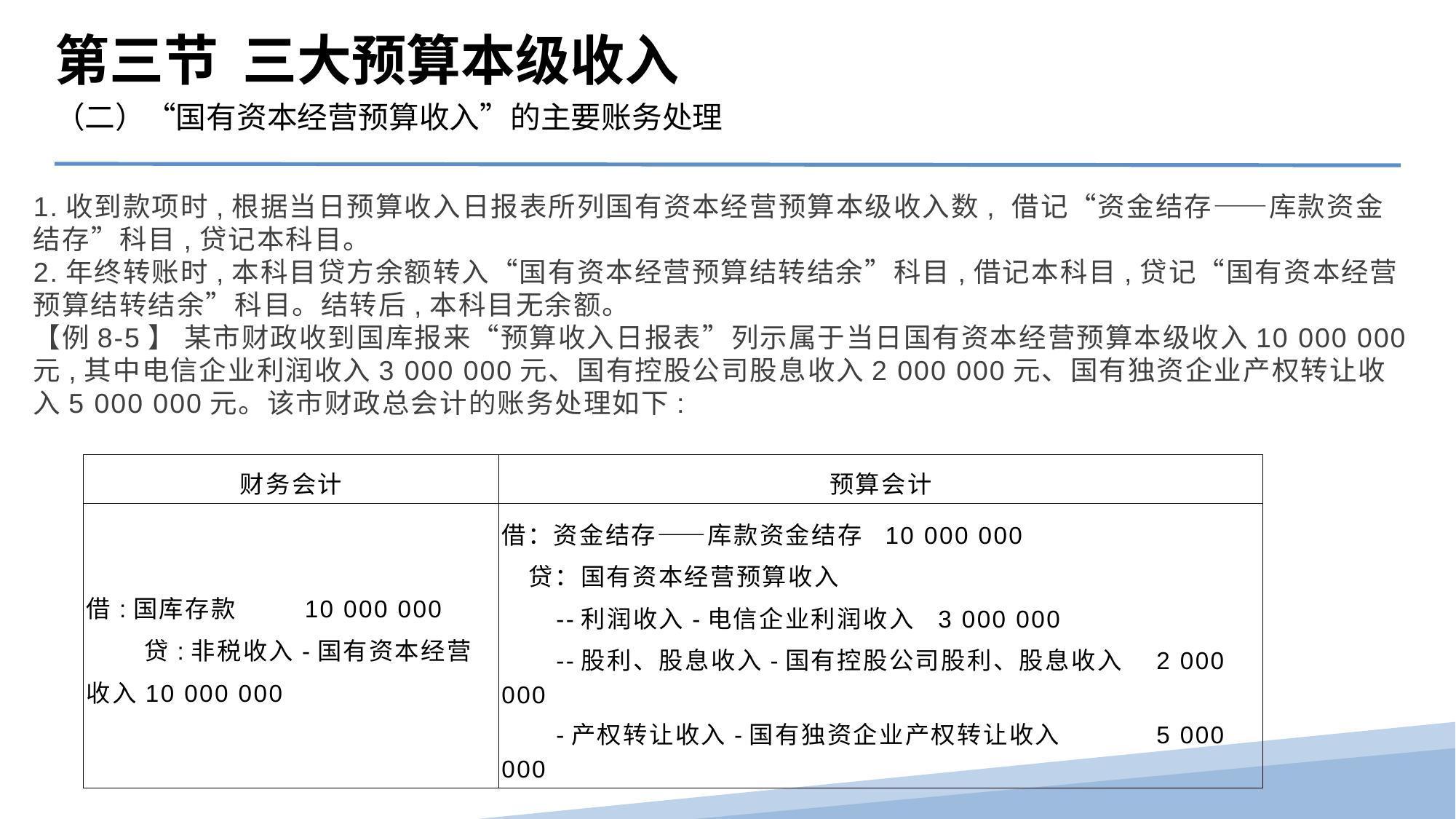

第三节  三大预算本级收入
（二）“国有资本经营预算收入”的主要账务处理
1.收到款项时,根据当日预算收入日报表所列国有资本经营预算本级收入数, 借记“资金结存――库款资金结存”科目,贷记本科目。
2.年终转账时,本科目贷方余额转入“国有资本经营预算结转结余”科目,借记本科目,贷记“国有资本经营预算结转结余”科目。结转后,本科目无余额。
【例8-5】 某市财政收到国库报来“预算收入日报表”列示属于当日国有资本经营预算本级收入10 000 000元,其中电信企业利润收入3 000 000元、国有控股公司股息收入2 000 000元、国有独资企业产权转让收入5 000 000元。该市财政总会计的账务处理如下:

| 财务会计 | 预算会计 |
| --- | --- |
| 借:国库存款 10 000 000 贷:非税收入-国有资本经营收入10 000 000 | 借：资金结存――库款资金结存 10 000 000 贷：国有资本经营预算收入 --利润收入-电信企业利润收入 3 000 000 --股利、股息收入-国有控股公司股利、股息收入 2 000 000 -产权转让收入-国有独资企业产权转让收入 5 000 000 |